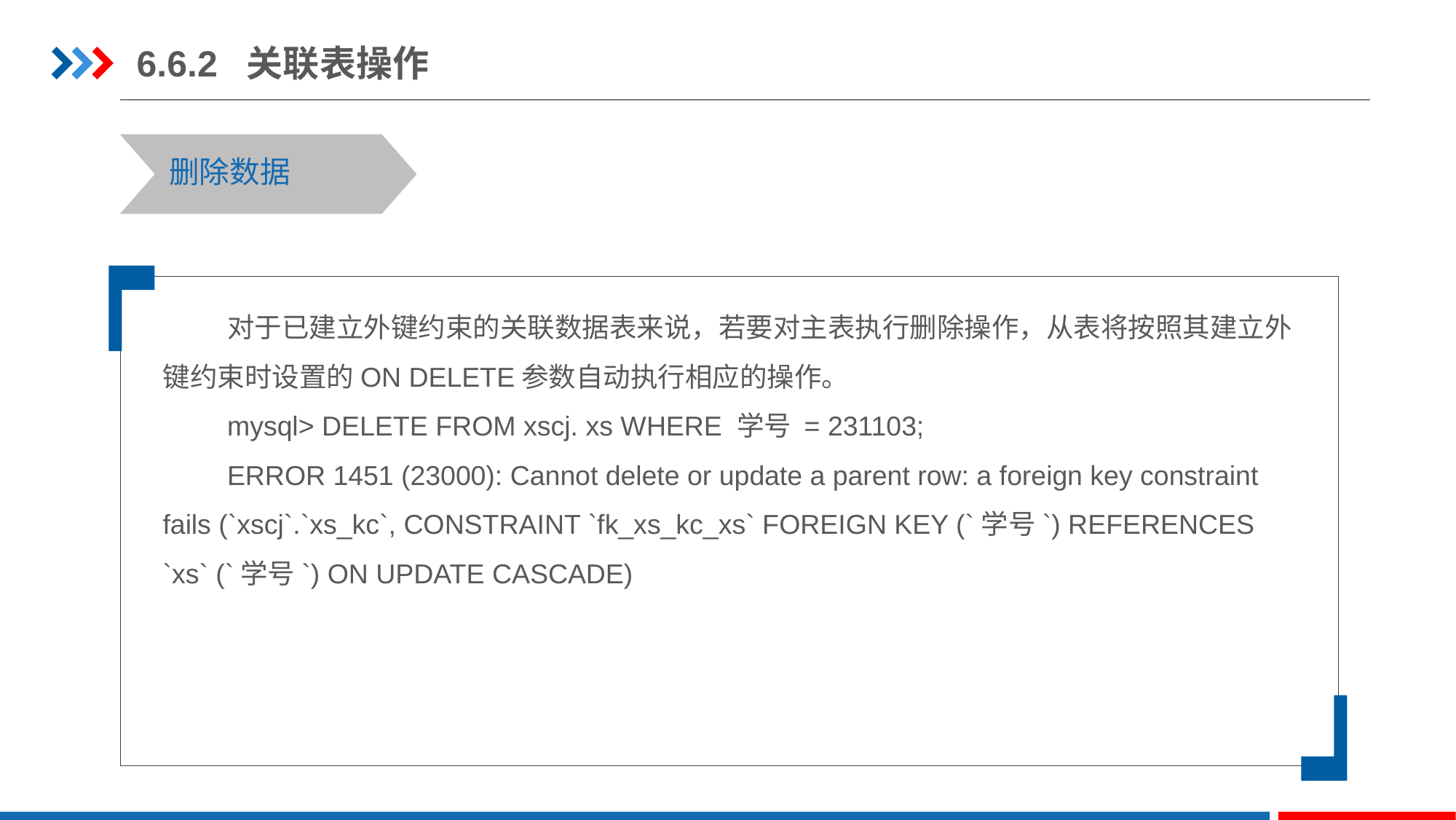

6.6.2  关联表操作

删除数据

对于已建立外键约束的关联数据表来说，若要对主表执行删除操作，从表将按照其建立外键约束时设置的ON DELETE参数自动执行相应的操作。
mysql> DELETE FROM xscj. xs WHERE 学号 = 231103;
ERROR 1451 (23000): Cannot delete or update a parent row: a foreign key constraint fails (`xscj`.`xs_kc`, CONSTRAINT `fk_xs_kc_xs` FOREIGN KEY (`学号`) REFERENCES `xs` (`学号`) ON UPDATE CASCADE)